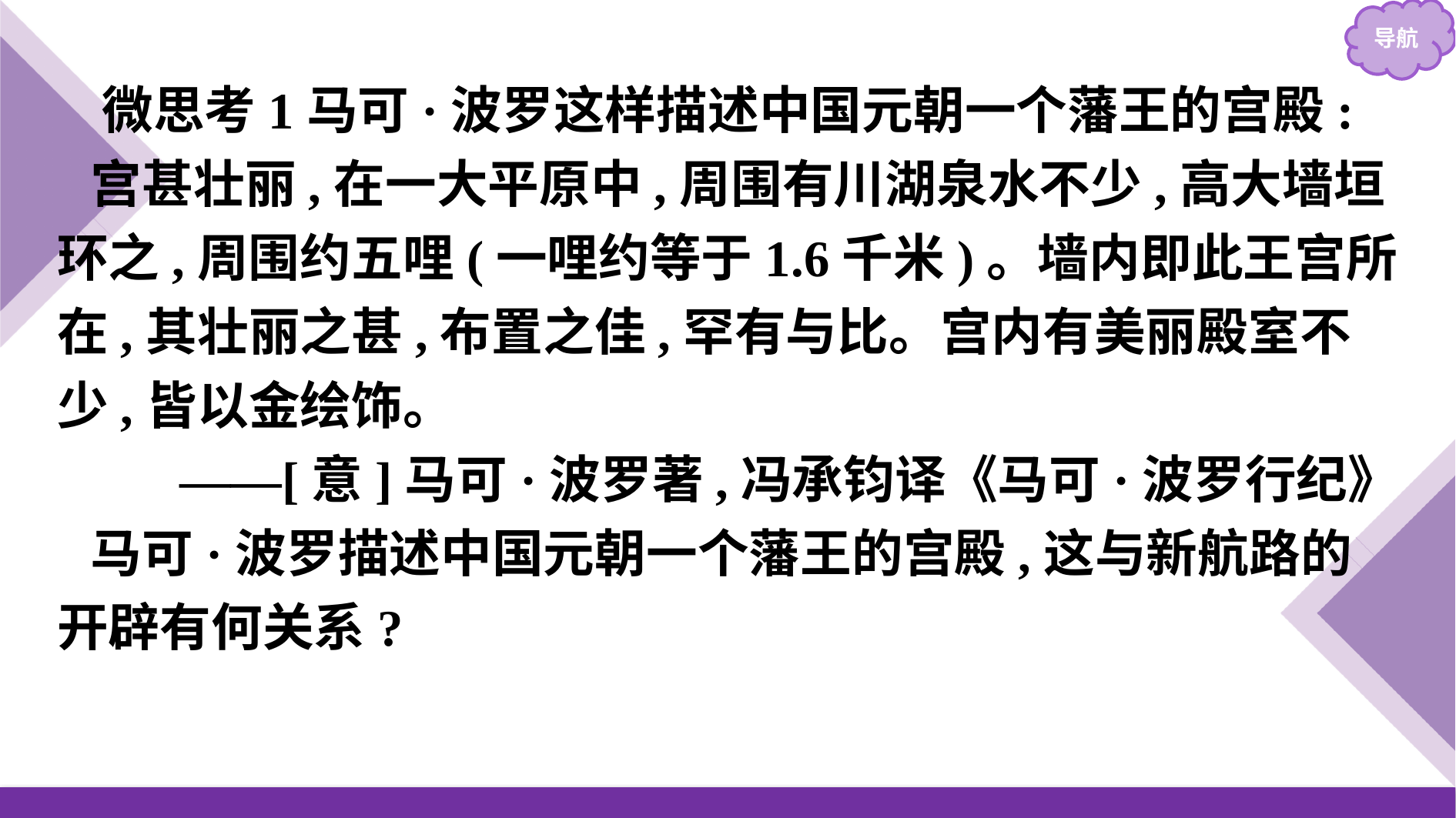

微思考1马可·波罗这样描述中国元朝一个藩王的宫殿:
宫甚壮丽,在一大平原中,周围有川湖泉水不少,高大墙垣环之,周围约五哩(一哩约等于1.6千米)。墙内即此王宫所在,其壮丽之甚,布置之佳,罕有与比。宫内有美丽殿室不少,皆以金绘饰。
——[意]马可·波罗著,冯承钧译《马可·波罗行纪》
马可·波罗描述中国元朝一个藩王的宫殿,这与新航路的开辟有何关系?